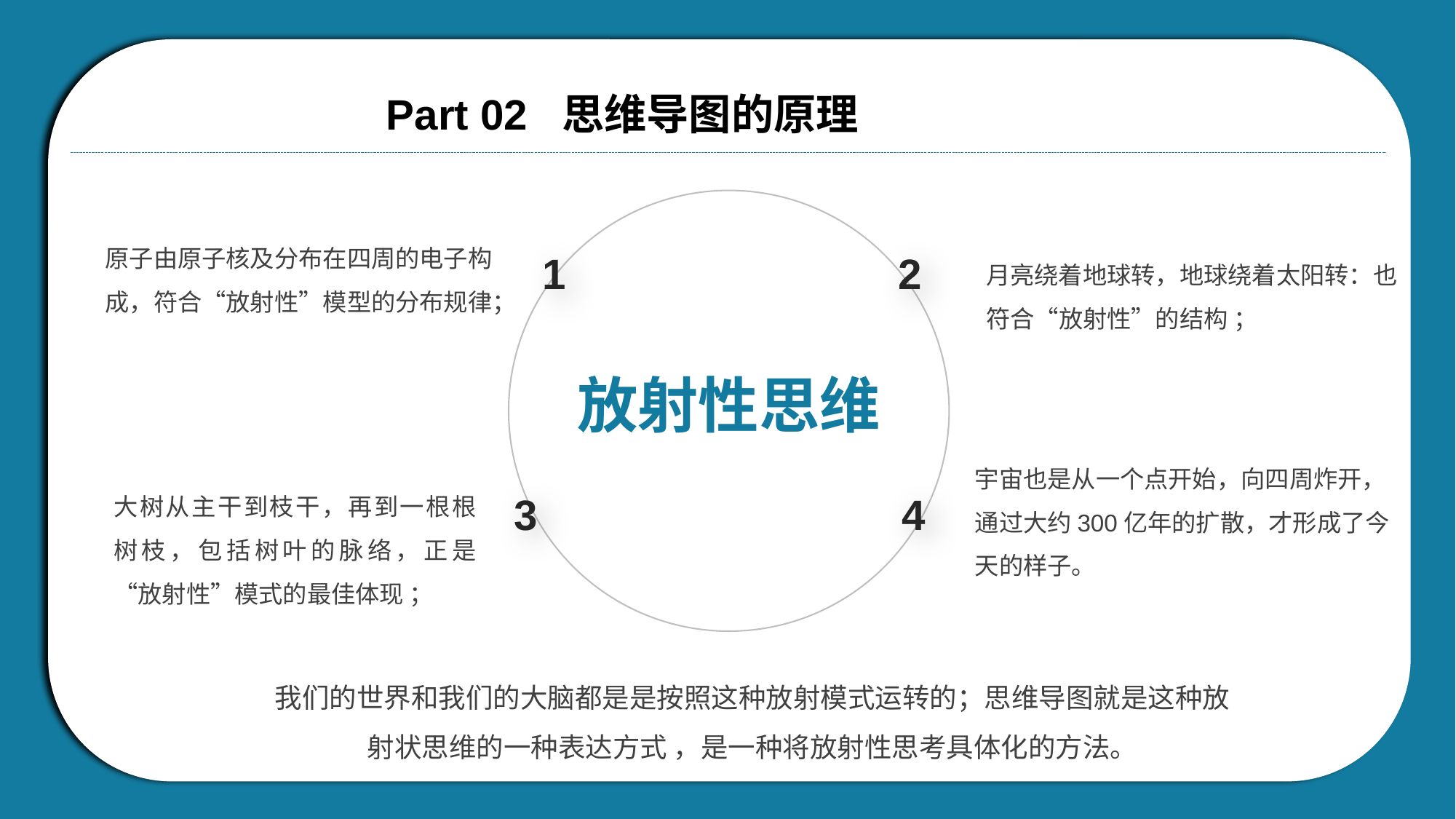

Part 02  思维导图的原理

1
2
放射性思维
3
4
原子由原子核及分布在四周的电子构成，符合“放射性”模型的分布规律；
月亮绕着地球转，地球绕着太阳转：也符合“放射性”的结构 ；
宇宙也是从一个点开始，向四周炸开，通过大约300亿年的扩散，才形成了今天的样子。
大树从主干到枝干，再到一根根树枝，包括树叶的脉络，正是“放射性”模式的最佳体现 ；
我们的世界和我们的大脑都是是按照这种放射模式运转的；思维导图就是这种放射状思维的一种表达方式 ，是一种将放射性思考具体化的方法。